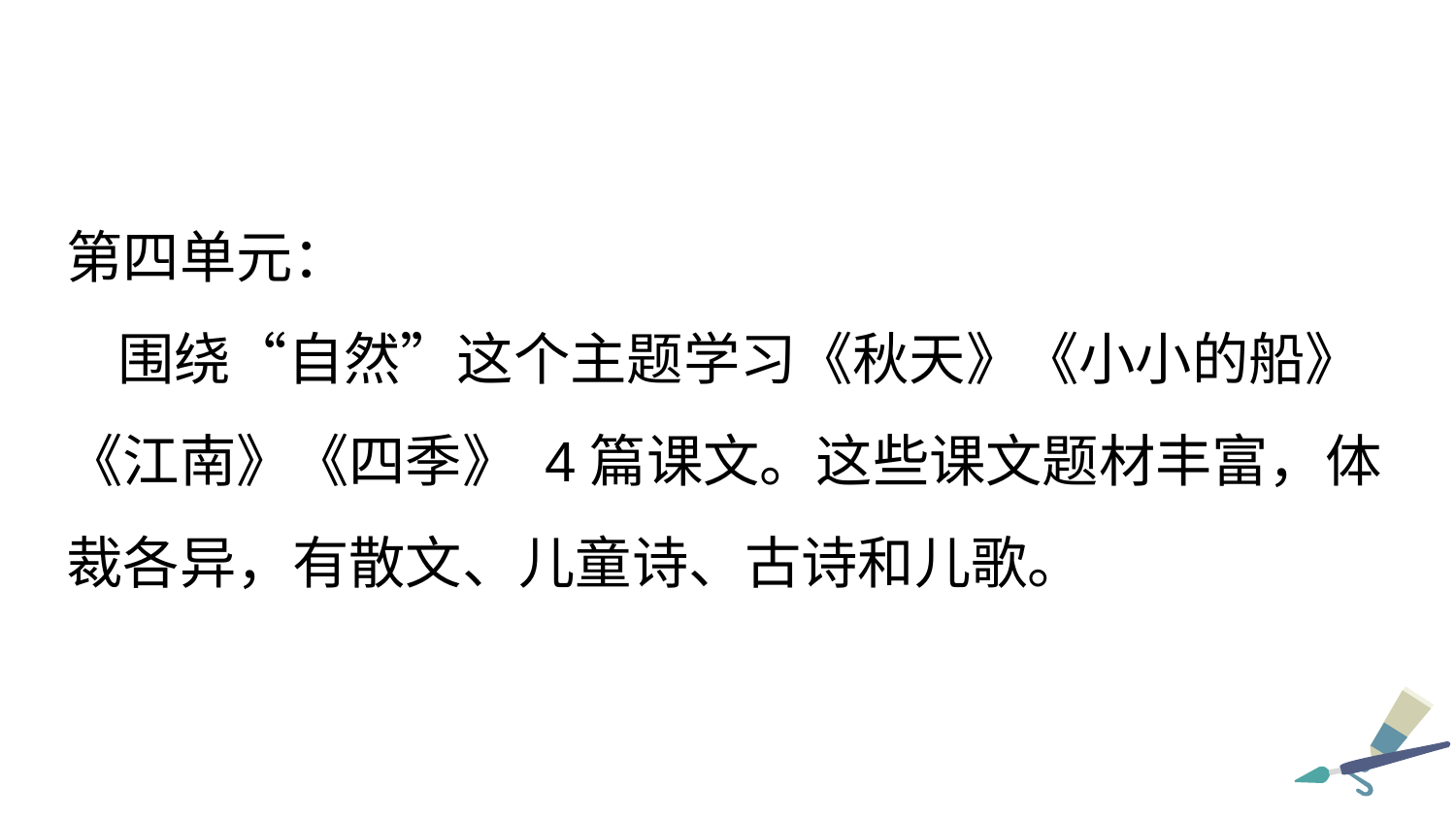

第四单元：
   围绕“自然”这个主题学习《秋天》《小小的船》《江南》《四季》 4篇课文。这些课文题材丰富，体裁各异，有散文、儿童诗、古诗和儿歌。